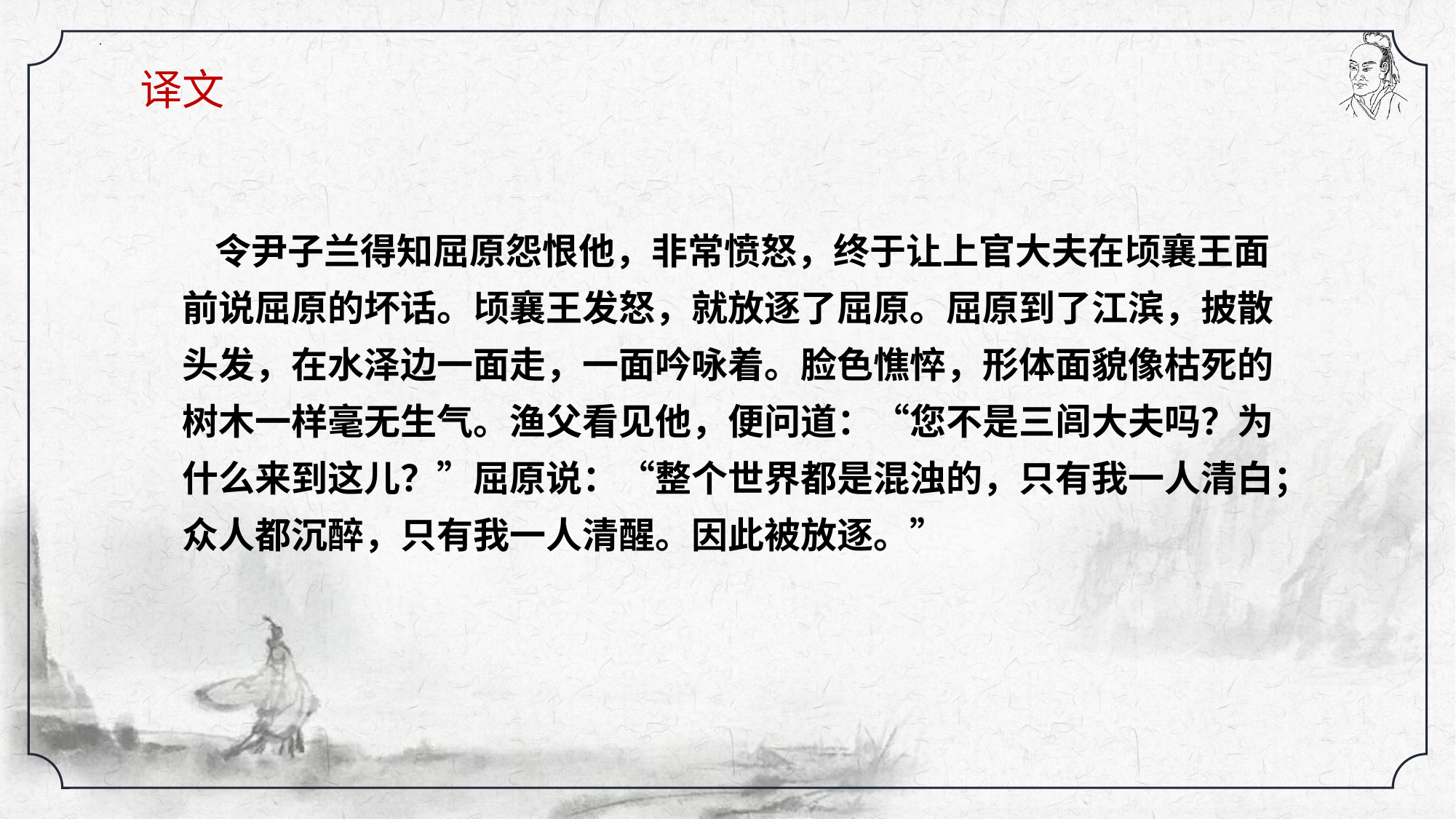

译文
政论文
   令尹子兰得知屈原怨恨他，非常愤怒，终于让上官大夫在顷襄王面前说屈原的坏话。顷襄王发怒，就放逐了屈原。屈原到了江滨，披散头发，在水泽边一面走，一面吟咏着。脸色憔悴，形体面貌像枯死的树木一样毫无生气。渔父看见他，便问道：“您不是三闾大夫吗？为什么来到这儿？”屈原说：“整个世界都是混浊的，只有我一人清白；众人都沉醉，只有我一人清醒。因此被放逐。”